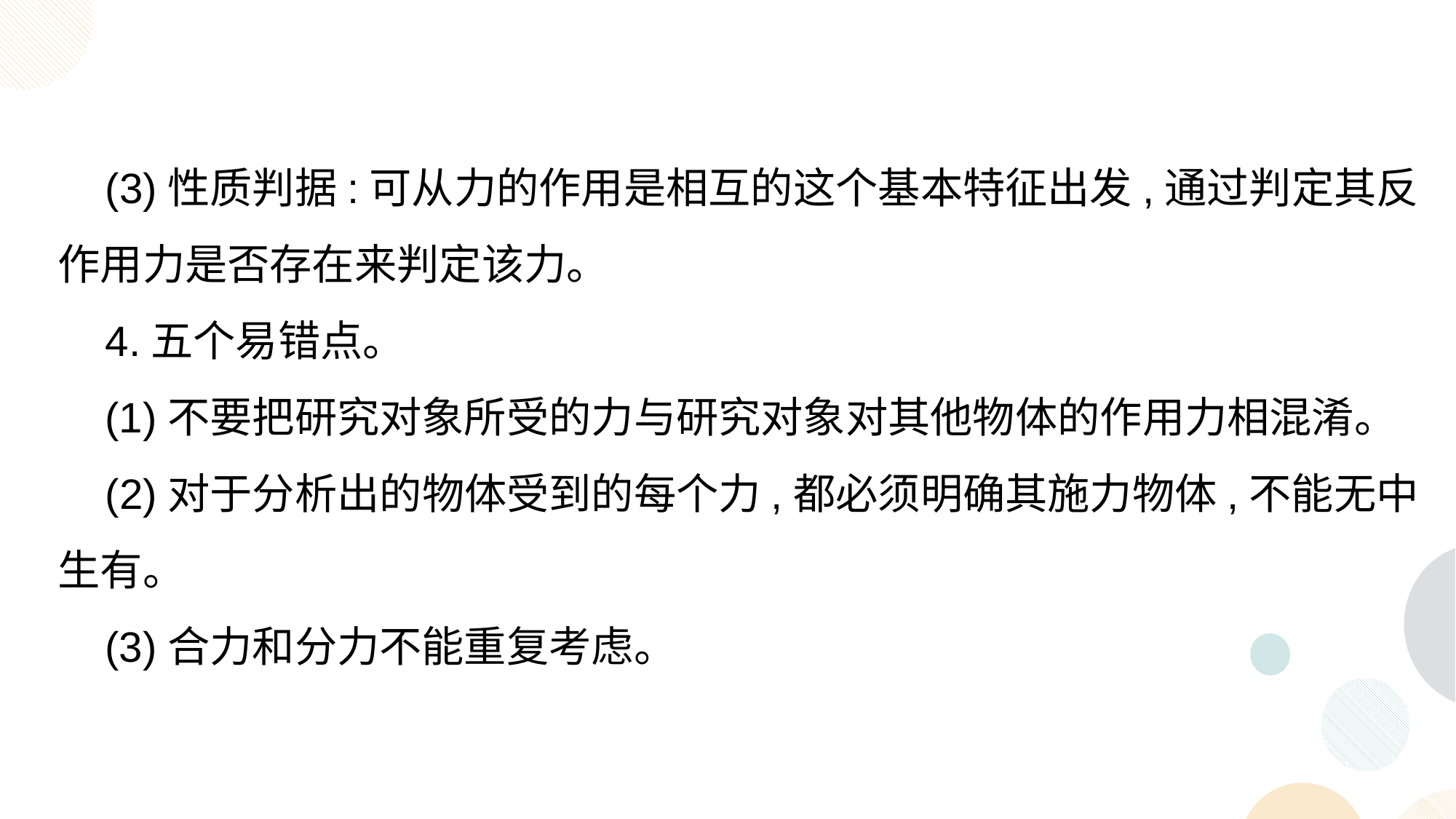

(3)性质判据:可从力的作用是相互的这个基本特征出发,通过判定其反作用力是否存在来判定该力。
    4.五个易错点。
    (1)不要把研究对象所受的力与研究对象对其他物体的作用力相混淆。
    (2)对于分析出的物体受到的每个力,都必须明确其施力物体,不能无中生有。
    (3)合力和分力不能重复考虑。